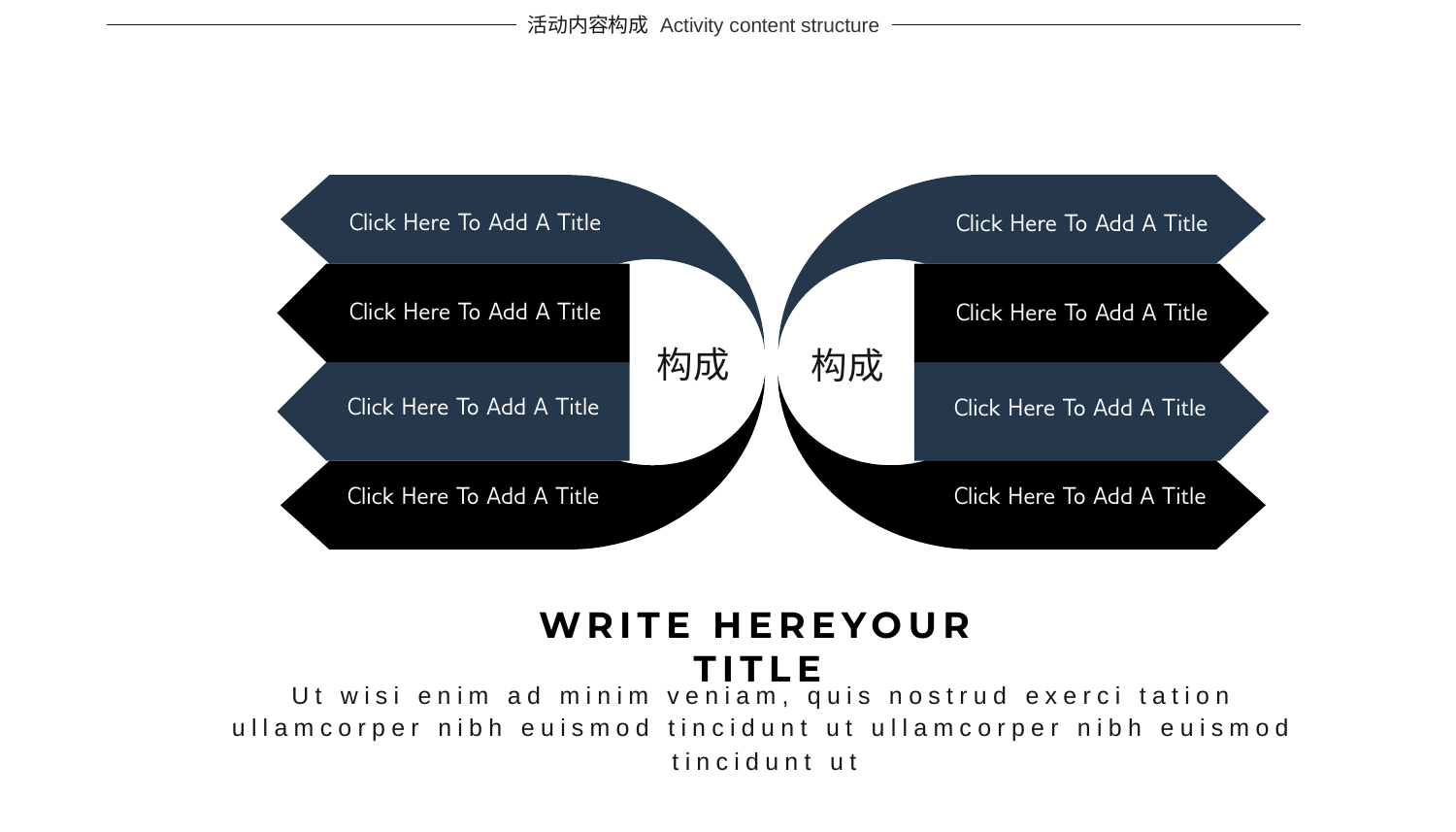

活动内容构成
Activity content structure

Click Here To Add A Title
Click Here To Add A Title
Click Here To Add A Title
Click Here To Add A Title
构成
构成
Click Here To Add A Title
Click Here To Add A Title
Click Here To Add A Title
Click Here To Add A Title
WRITE HEREYOUR TITLE

Ut wisi enim ad minim veniam, quis nostrud exerci tation ullamcorper nibh euismod tincidunt ut ullamcorper nibh euismod tincidunt ut